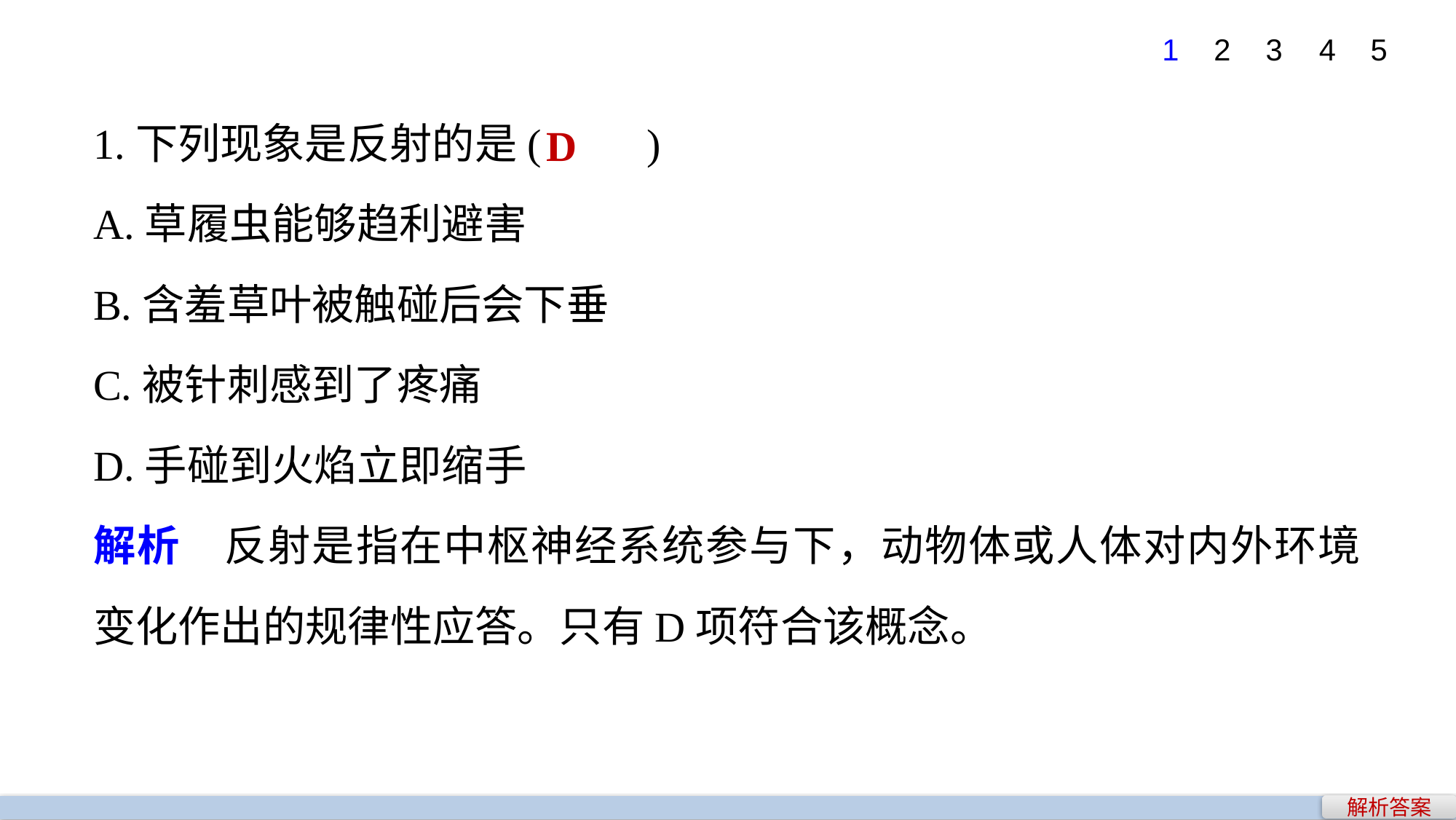

1
2
3
4
5
1.下列现象是反射的是(　　)
A.草履虫能够趋利避害
B.含羞草叶被触碰后会下垂
C.被针刺感到了疼痛
D.手碰到火焰立即缩手
解析　反射是指在中枢神经系统参与下，动物体或人体对内外环境变化作出的规律性应答。只有D项符合该概念。
D
解析答案